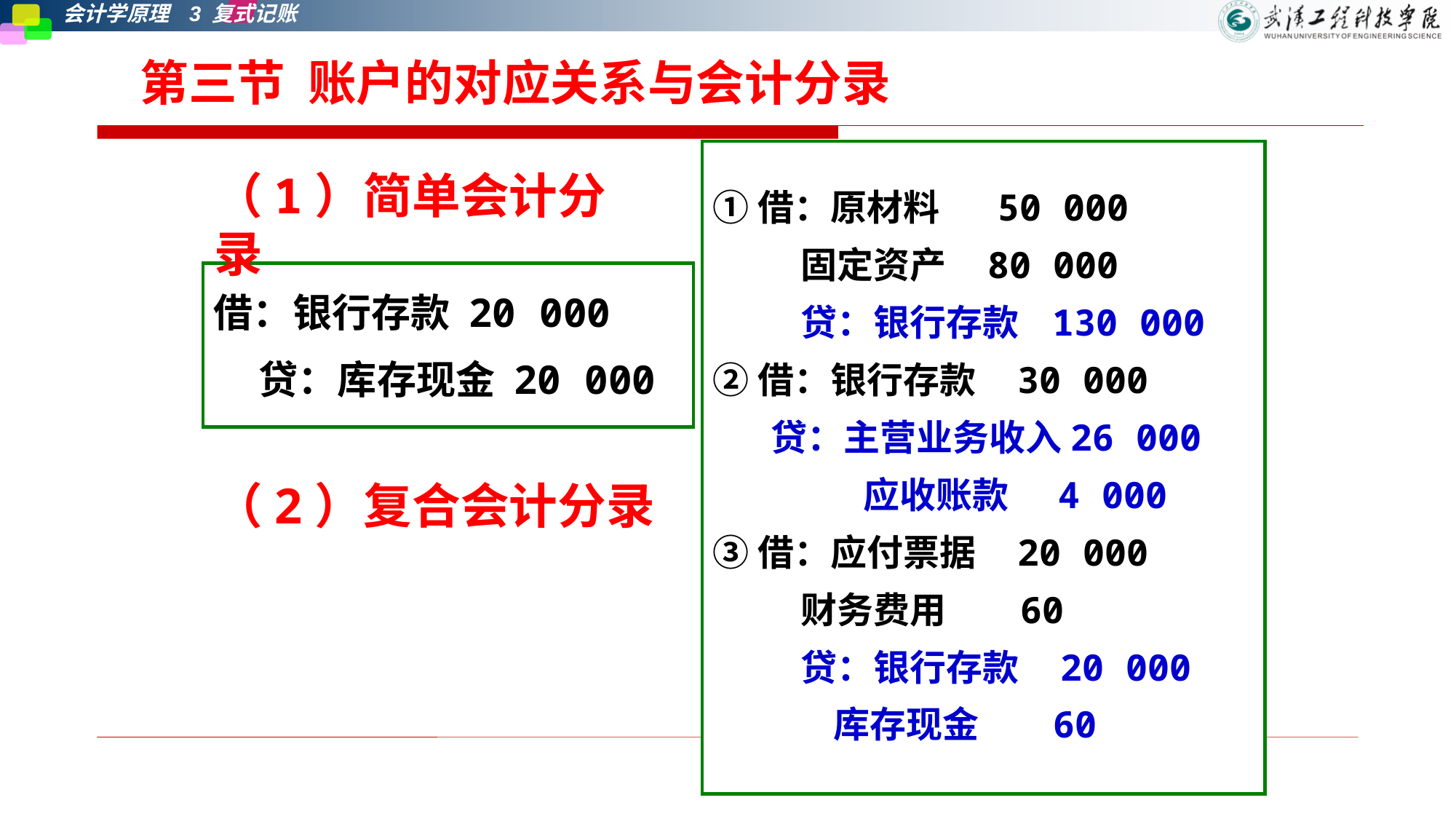

第三节  账户的对应关系与会计分录
①借：原材料      50 000
   固定资产    80 000
   贷：银行存款   130 000
②借：银行存款    30 000
      贷：主营业务收入26 000
    应收账款     4 000
③借：应付票据    20 000
   财务费用        60
   贷：银行存款    20 000
       库存现金        60
（1）简单会计分录
借：银行存款 20 000
    贷：库存现金 20 000
（2）复合会计分录